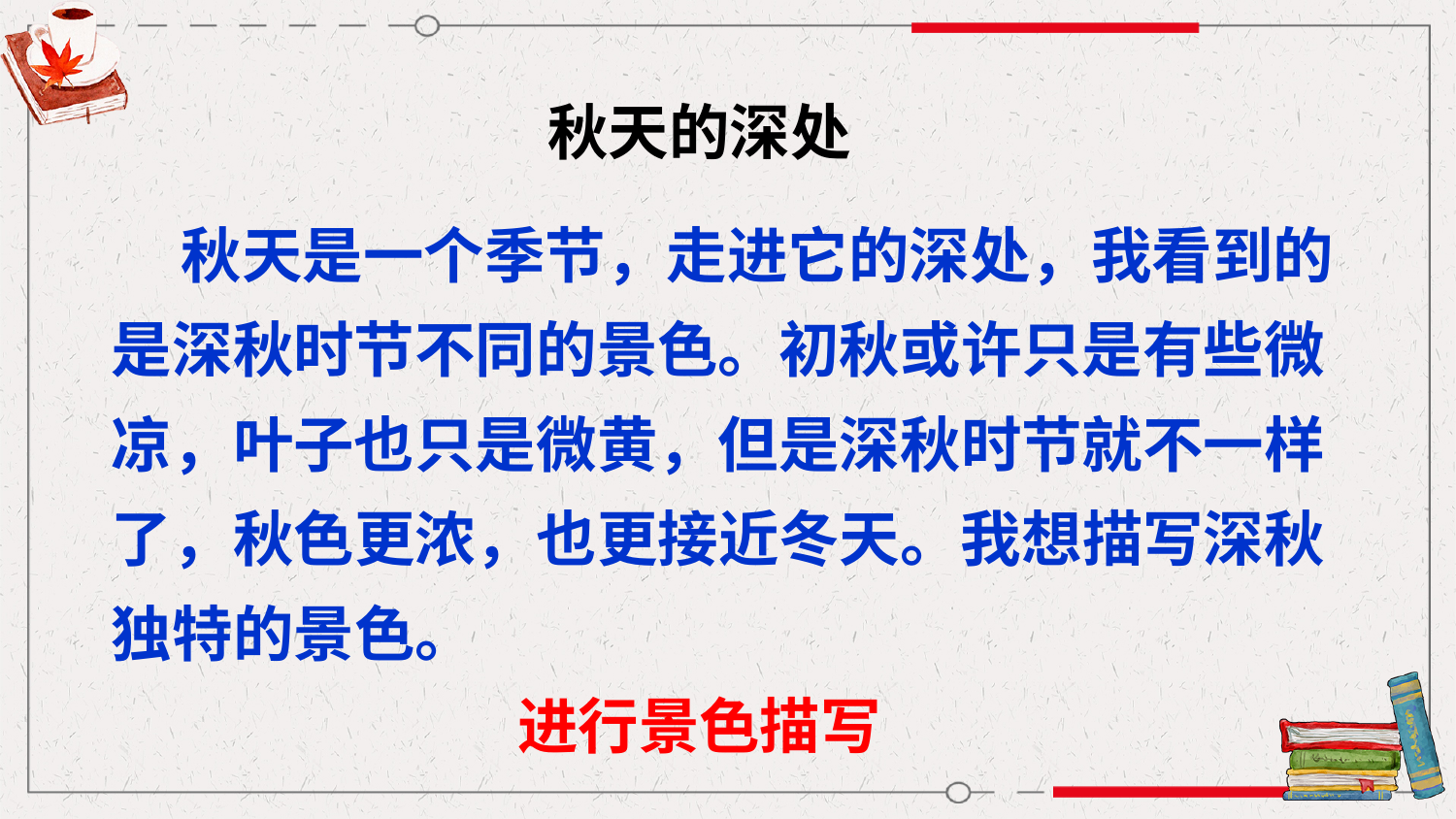

秋天的深处
    秋天是一个季节，走进它的深处，我看到的是深秋时节不同的景色。初秋或许只是有些微凉，叶子也只是微黄，但是深秋时节就不一样了，秋色更浓，也更接近冬天。我想描写深秋独特的景色。
进行景色描写